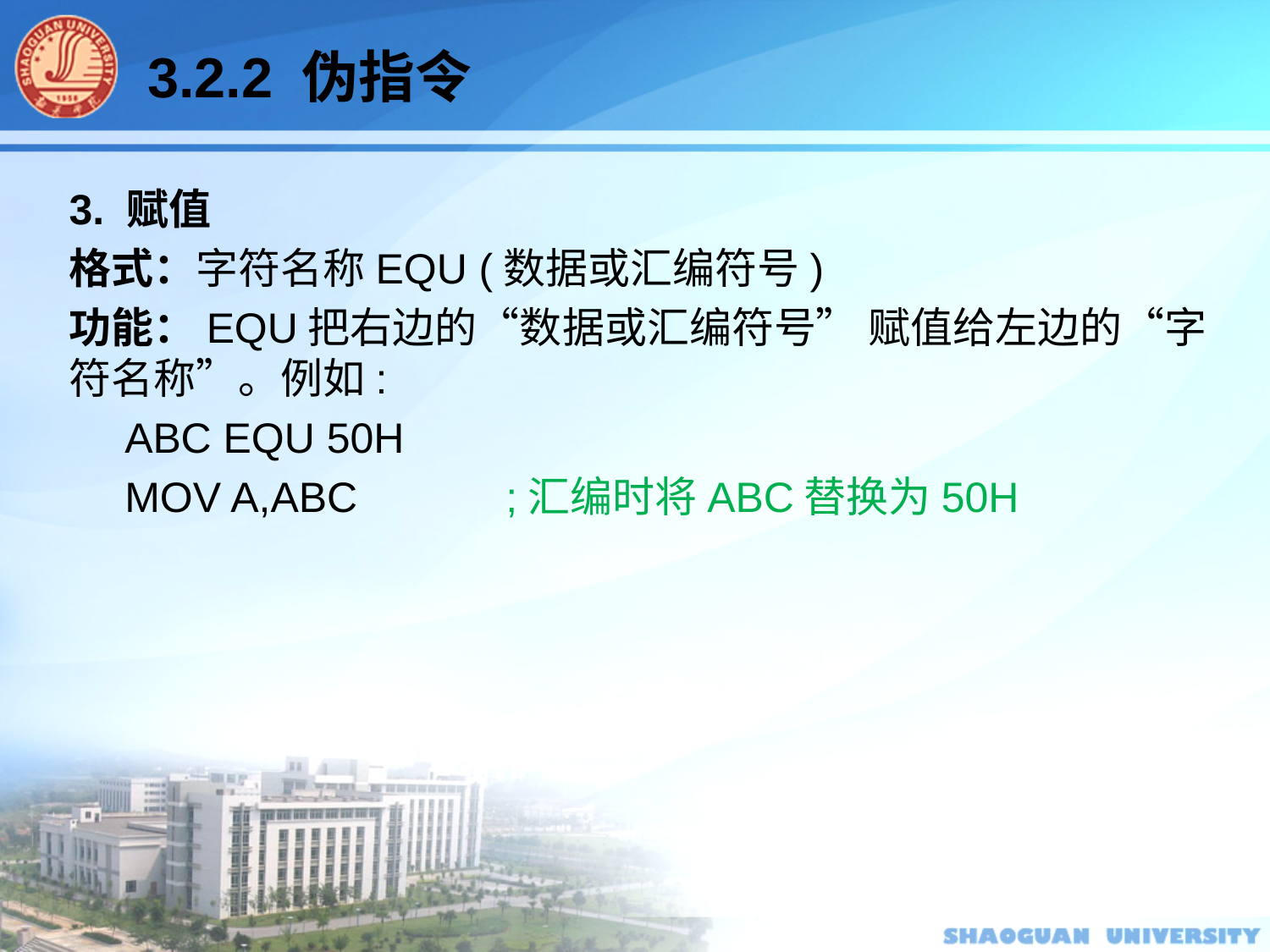

3.2.2 伪指令
3. 赋值
格式：字符名称EQU (数据或汇编符号)
功能：EQU把右边的“数据或汇编符号” 赋值给左边的“字符名称”。例如:
ABC EQU 50H
MOV A,ABC		;汇编时将ABC替换为50H